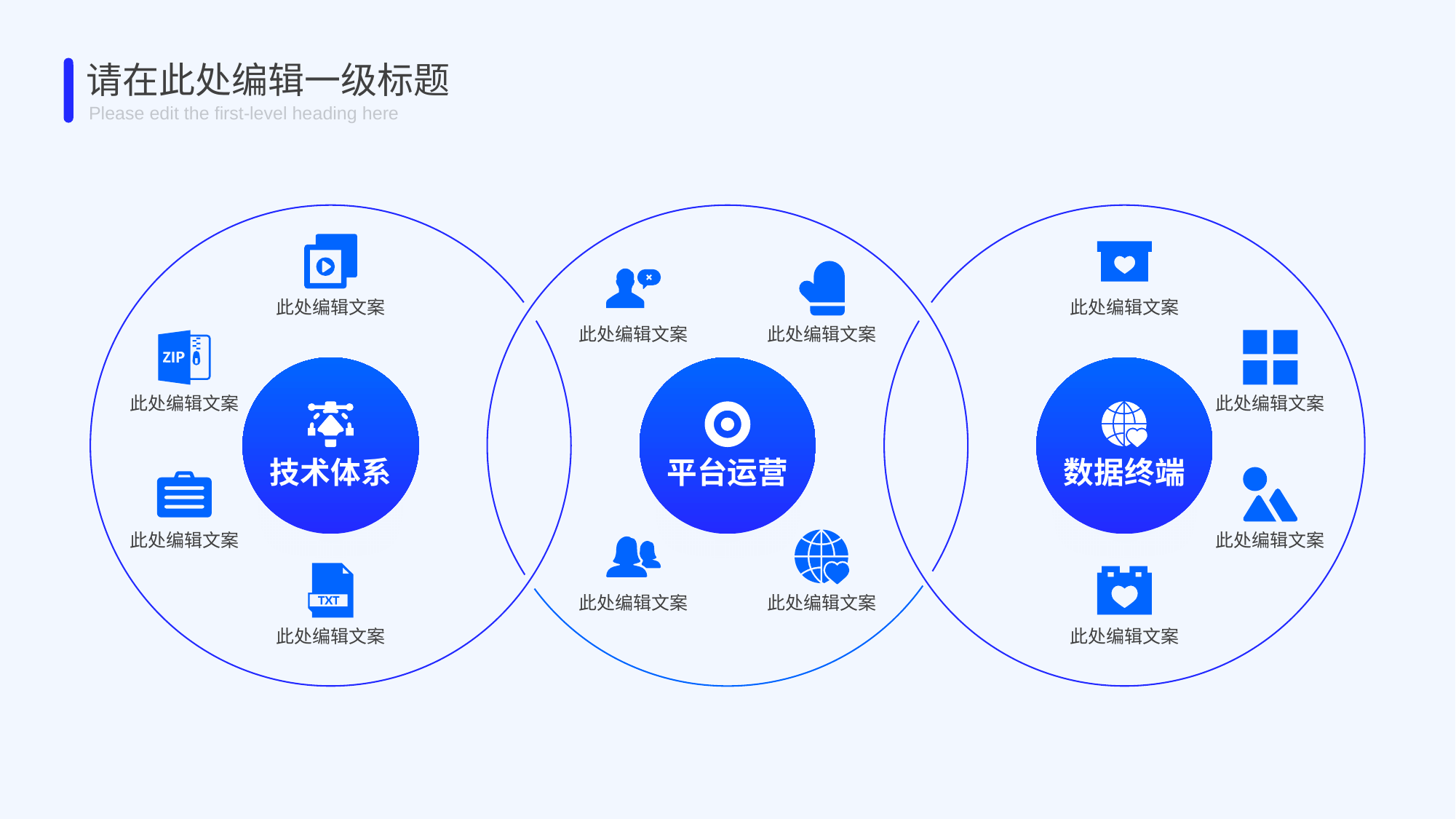

请在此处编辑一级标题
Please edit the first-level heading here

此处编辑文案
此处编辑文案
此处编辑文案
此处编辑文案

此处编辑文案
此处编辑文案

技术体系
平台运营
数据终端

此处编辑文案
此处编辑文案

此处编辑文案
此处编辑文案
此处编辑文案
此处编辑文案